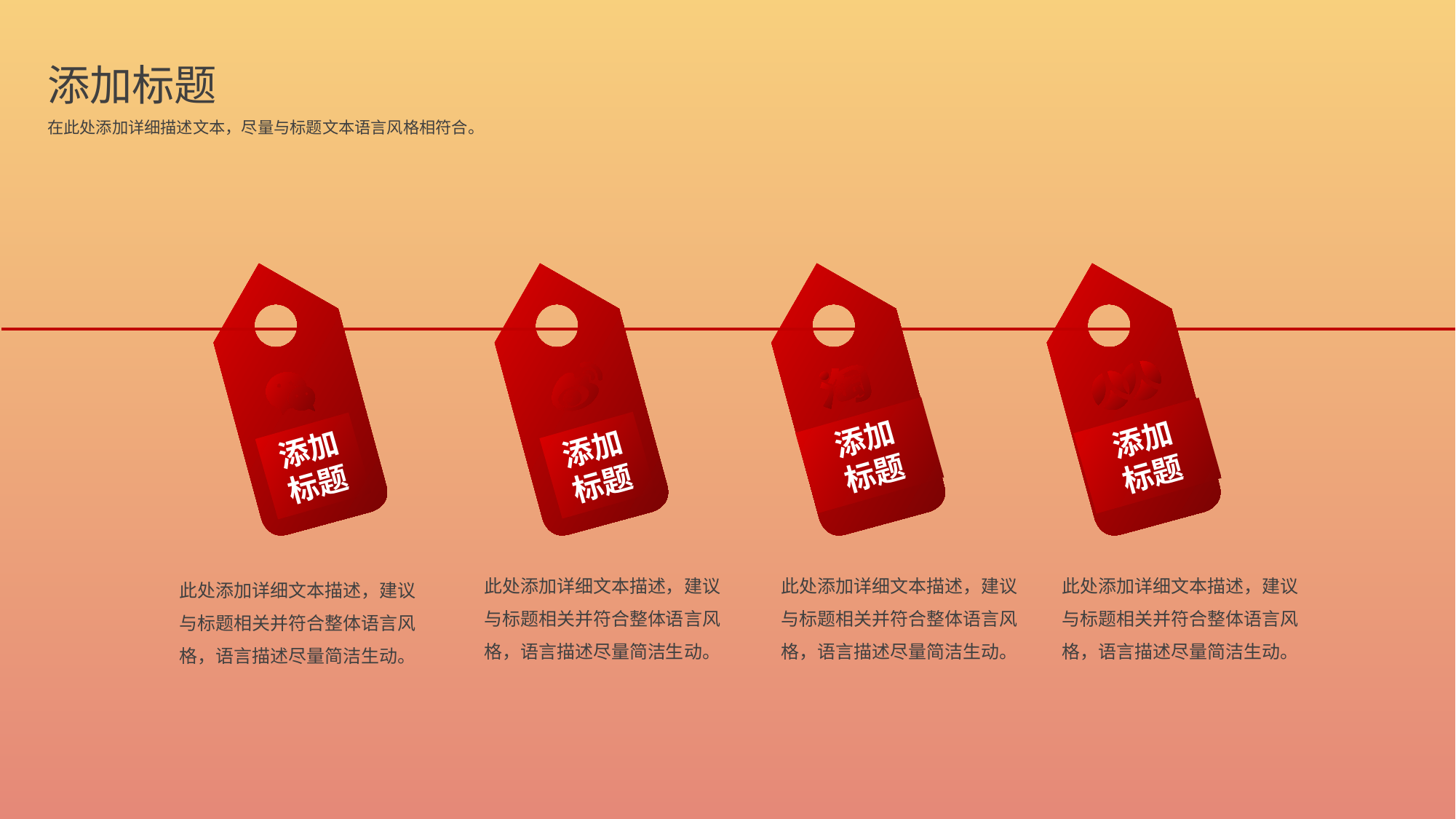

添加标题
在此处添加详细描述文本，尽量与标题文本语言风格相符合。

添加
标题

添加标题

添加标题

添加
标题
此处添加详细文本描述，建议与标题相关并符合整体语言风格，语言描述尽量简洁生动。
此处添加详细文本描述，建议与标题相关并符合整体语言风格，语言描述尽量简洁生动。
此处添加详细文本描述，建议与标题相关并符合整体语言风格，语言描述尽量简洁生动。
此处添加详细文本描述，建议与标题相关并符合整体语言风格，语言描述尽量简洁生动。